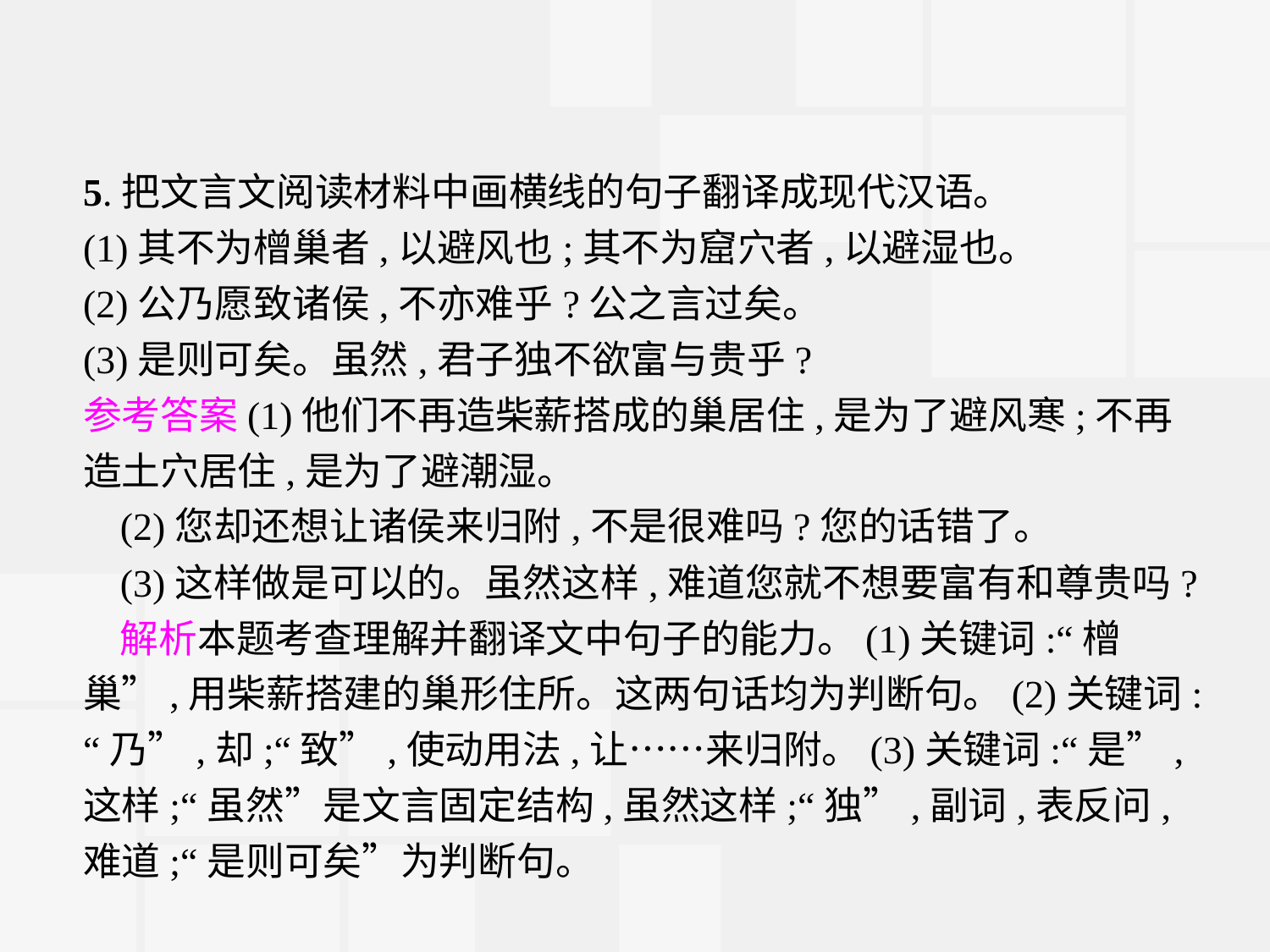

5.把文言文阅读材料中画横线的句子翻译成现代汉语。
(1)其不为橧巢者,以避风也;其不为窟穴者,以避湿也。
(2)公乃愿致诸侯,不亦难乎?公之言过矣。
(3)是则可矣。虽然,君子独不欲富与贵乎?
参考答案(1)他们不再造柴薪搭成的巢居住,是为了避风寒;不再造土穴居住,是为了避潮湿。
(2)您却还想让诸侯来归附,不是很难吗?您的话错了。
(3)这样做是可以的。虽然这样,难道您就不想要富有和尊贵吗?
解析本题考查理解并翻译文中句子的能力。(1)关键词:“橧巢”,用柴薪搭建的巢形住所。这两句话均为判断句。(2)关键词:“乃”,却;“致”,使动用法,让……来归附。(3)关键词:“是”,这样;“虽然”是文言固定结构,虽然这样;“独”,副词,表反问,难道;“是则可矣”为判断句。